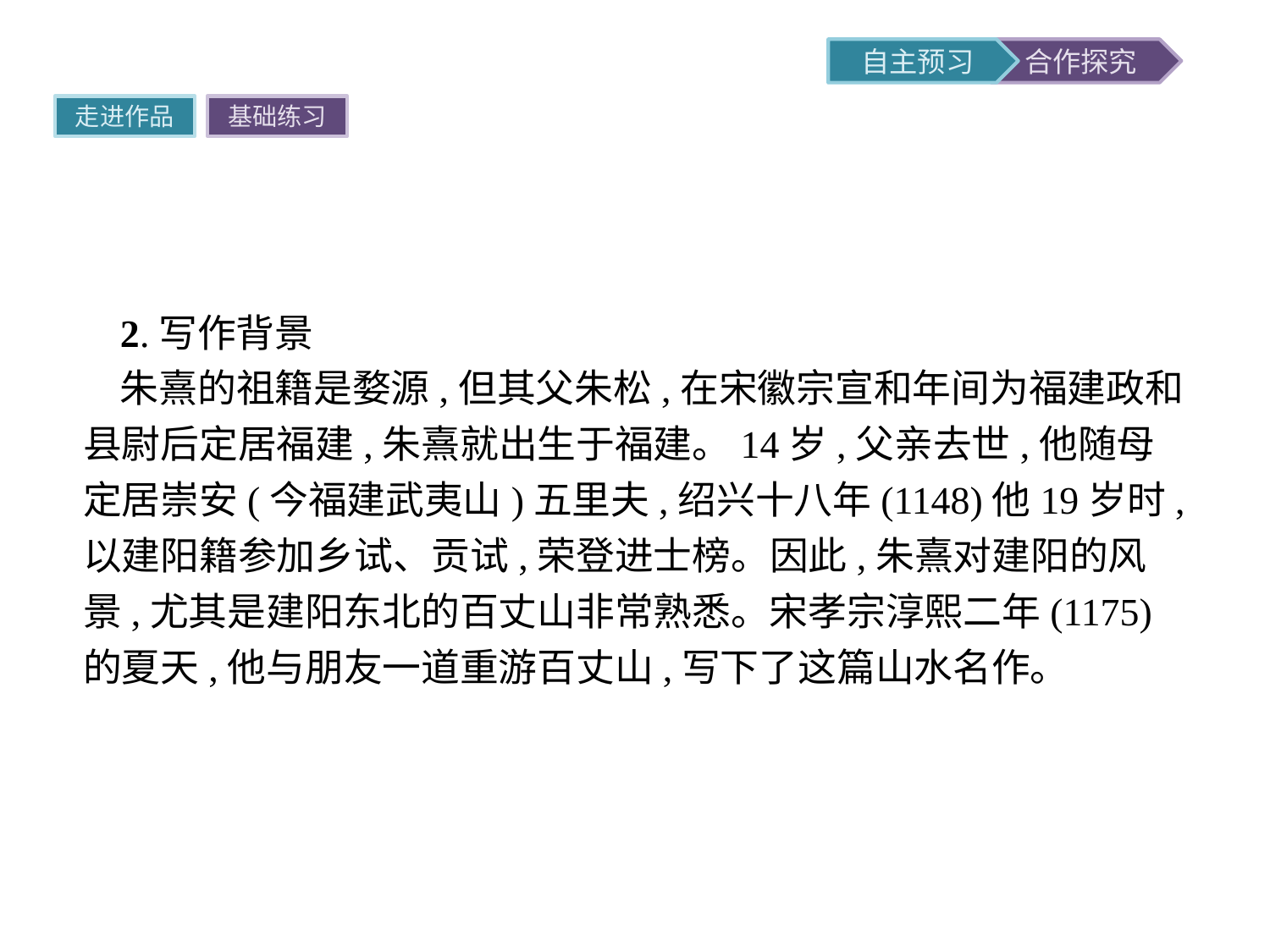

走进作品
基础练习
2.写作背景
朱熹的祖籍是婺源,但其父朱松,在宋徽宗宣和年间为福建政和县尉后定居福建,朱熹就出生于福建。14岁,父亲去世,他随母定居崇安(今福建武夷山)五里夫,绍兴十八年(1148)他19岁时,以建阳籍参加乡试、贡试,荣登进士榜。因此,朱熹对建阳的风景,尤其是建阳东北的百丈山非常熟悉。宋孝宗淳熙二年(1175)的夏天,他与朋友一道重游百丈山,写下了这篇山水名作。